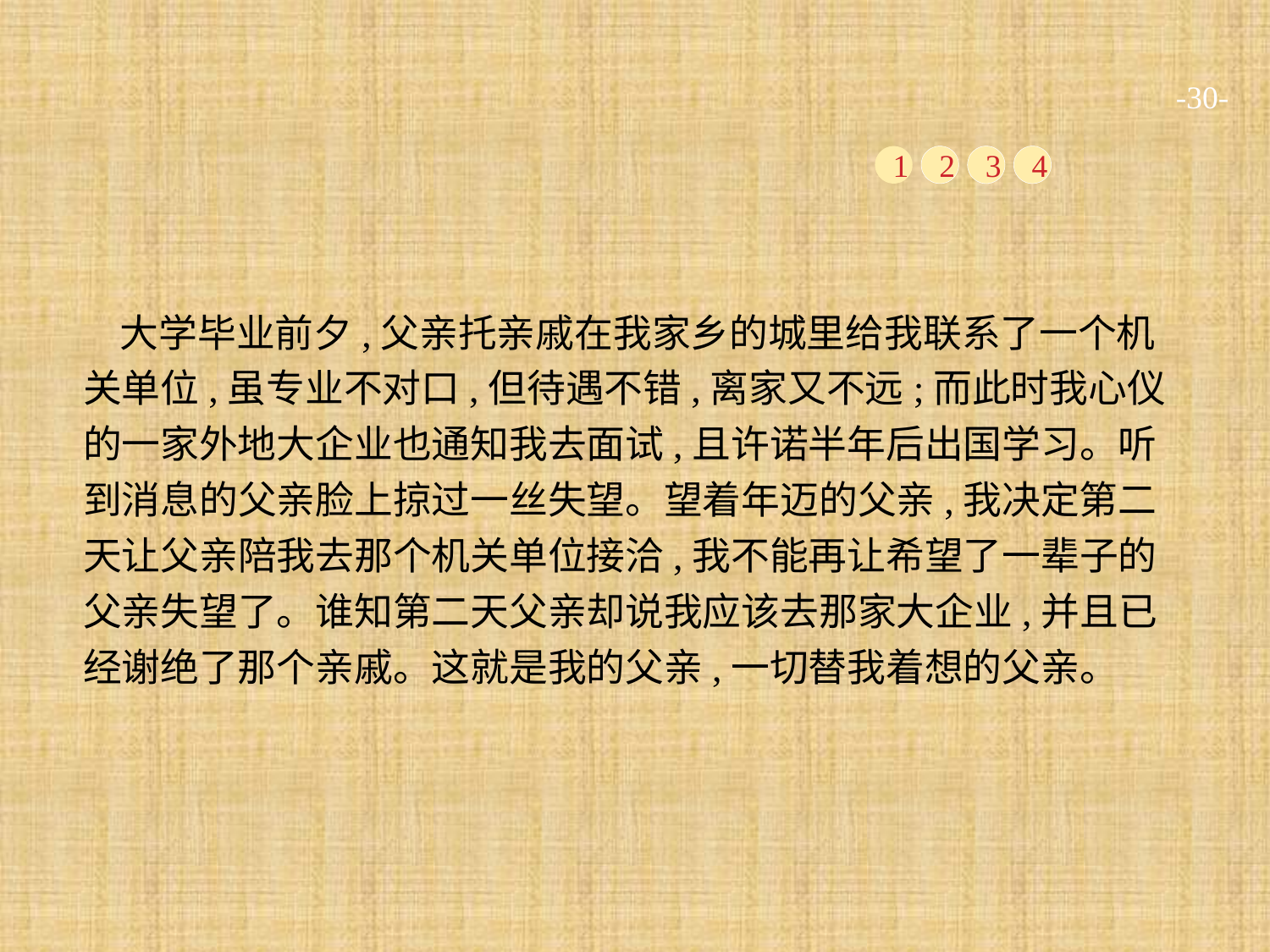

-30-
1
2
3
4
大学毕业前夕,父亲托亲戚在我家乡的城里给我联系了一个机关单位,虽专业不对口,但待遇不错,离家又不远;而此时我心仪的一家外地大企业也通知我去面试,且许诺半年后出国学习。听到消息的父亲脸上掠过一丝失望。望着年迈的父亲,我决定第二天让父亲陪我去那个机关单位接洽,我不能再让希望了一辈子的父亲失望了。谁知第二天父亲却说我应该去那家大企业,并且已经谢绝了那个亲戚。这就是我的父亲,一切替我着想的父亲。